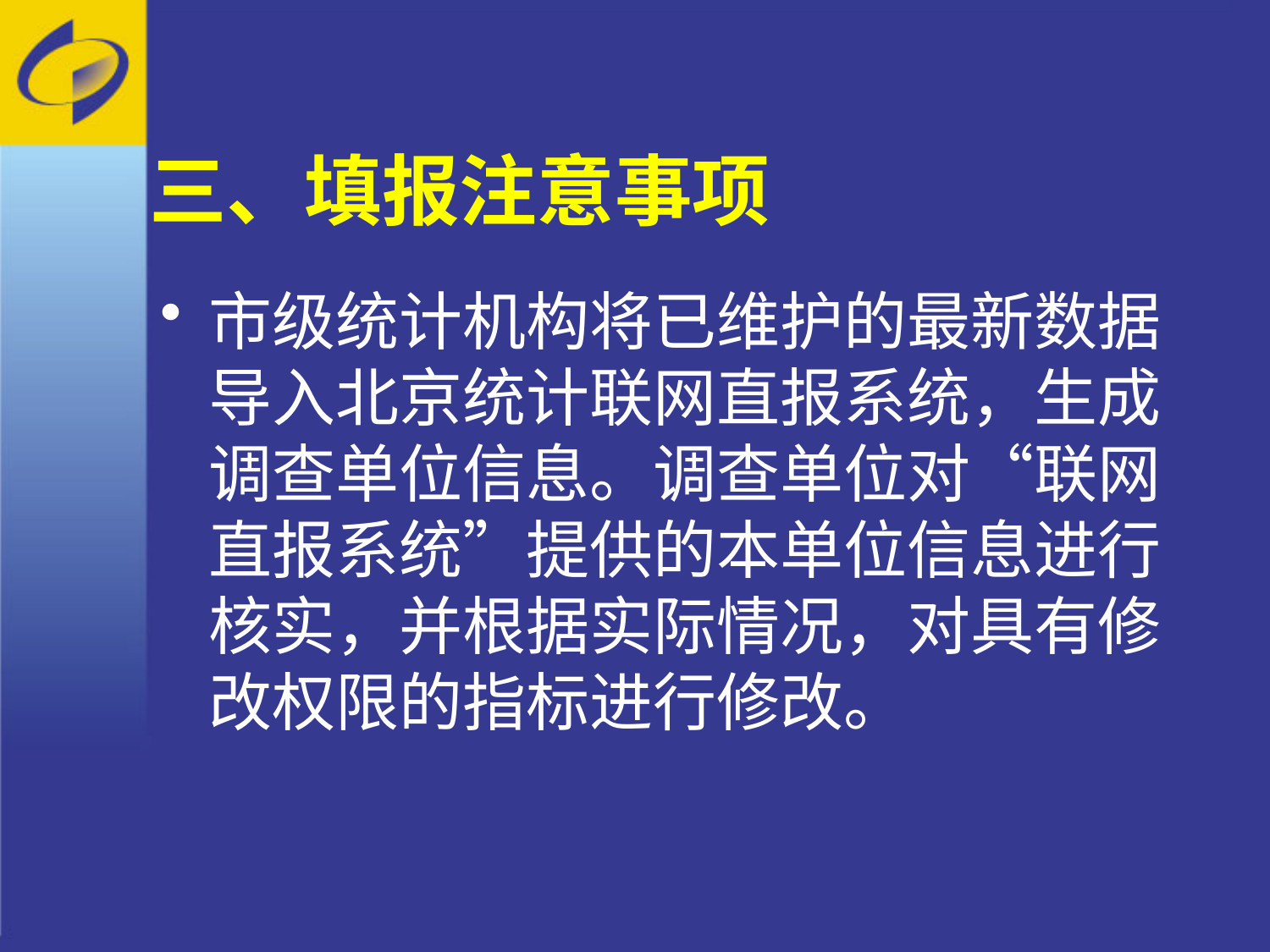

三、填报注意事项
市级统计机构将已维护的最新数据导入北京统计联网直报系统，生成调查单位信息。调查单位对“联网直报系统”提供的本单位信息进行核实，并根据实际情况，对具有修改权限的指标进行修改。